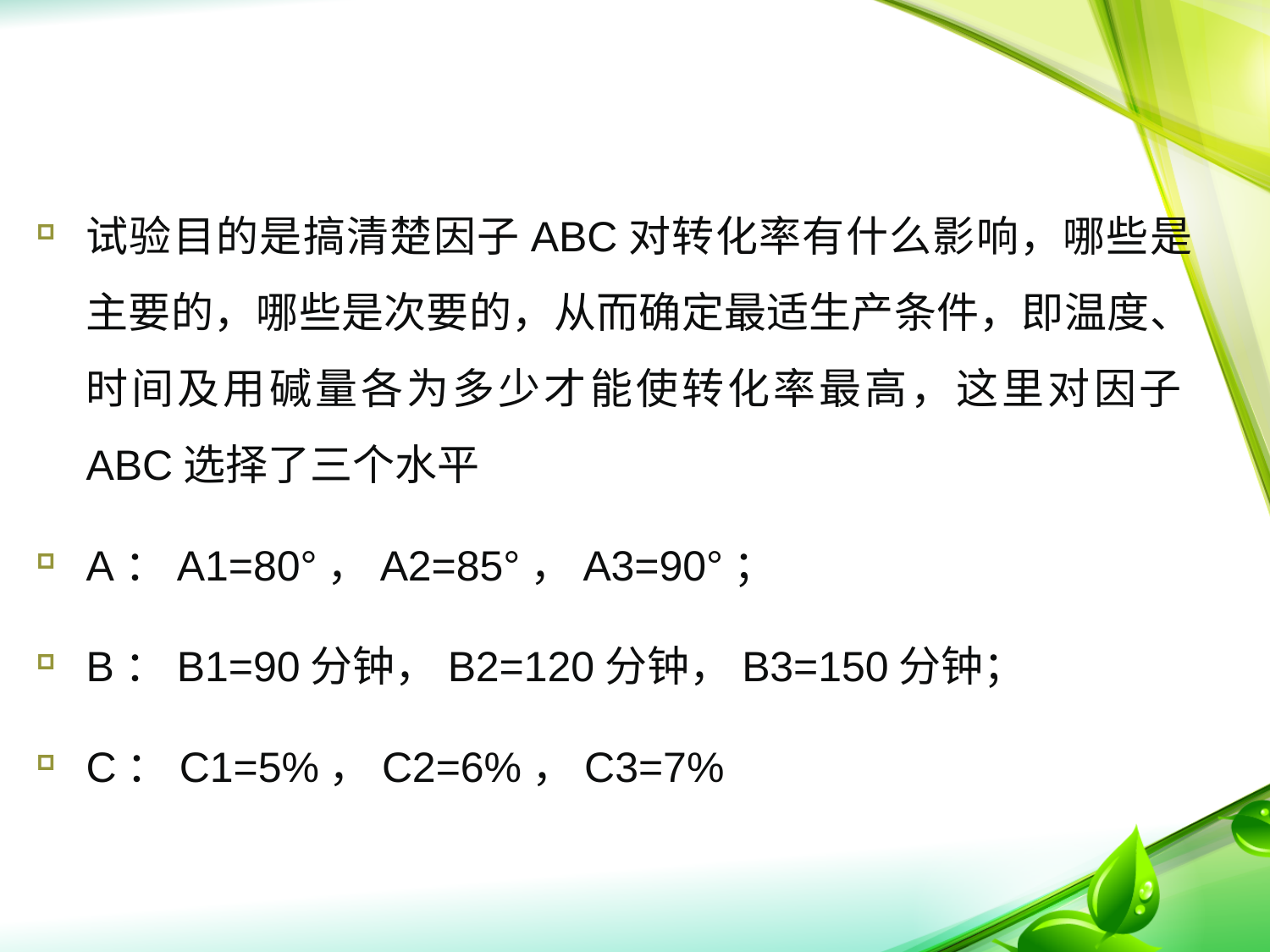

#
试验目的是搞清楚因子ABC对转化率有什么影响，哪些是主要的，哪些是次要的，从而确定最适生产条件，即温度、时间及用碱量各为多少才能使转化率最高，这里对因子ABC选择了三个水平
A：A1=80°，A2=85°，A3=90°；
B：B1=90分钟，B2=120分钟，B3=150分钟；
C：C1=5%，C2=6%，C3=7%